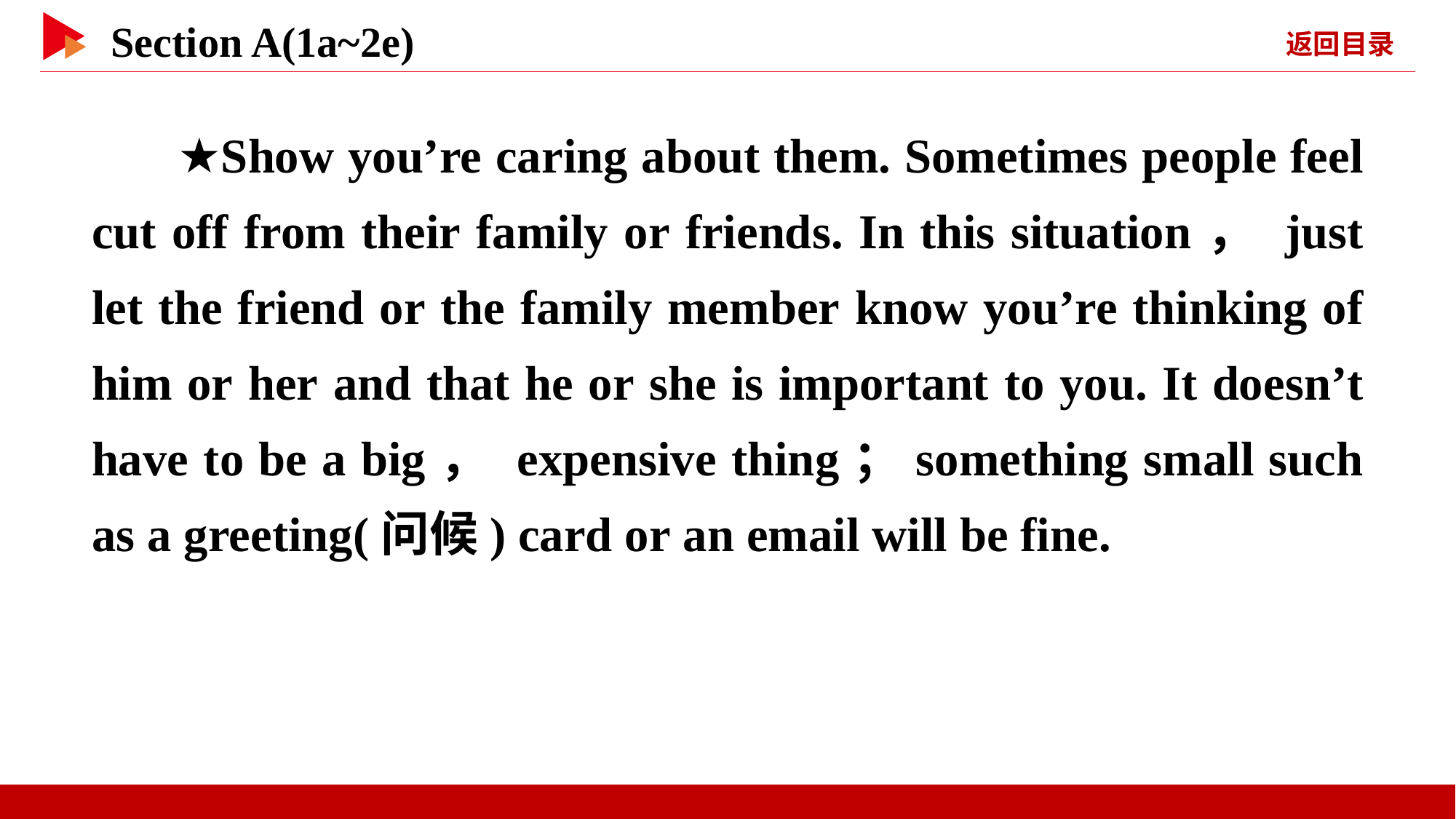

★Show you’re caring about them. Sometimes people feel cut off from their family or friends. In this situation， just let the friend or the family member know you’re thinking of him or her and that he or she is important to you. It doesn’t have to be a big， expensive thing；something small such as a greeting(问候) card or an email will be fine.